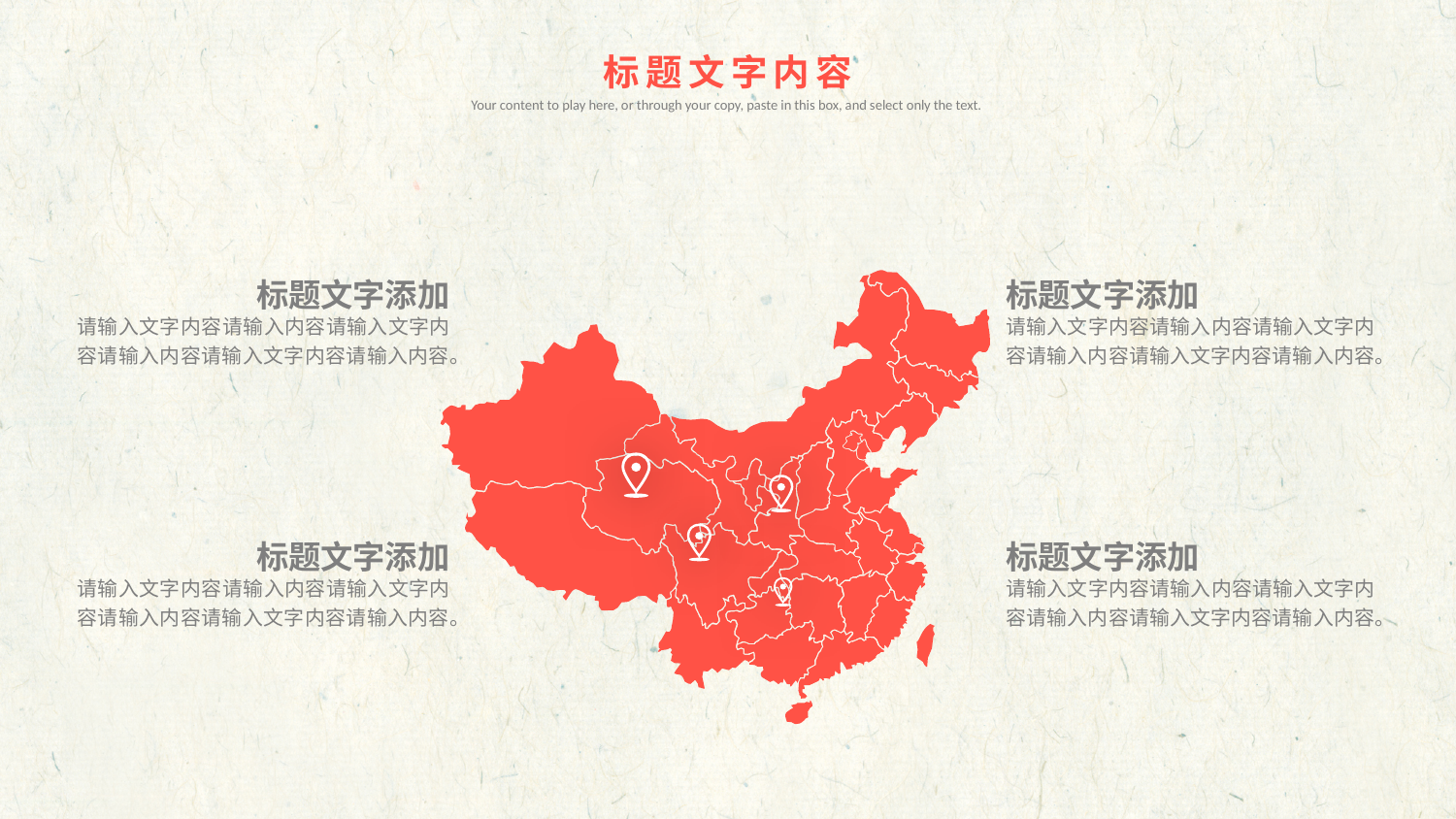

标题文字内容
Your content to play here, or through your copy, paste in this box, and select only the text.
标题文字添加
请输入文字内容请输入内容请输入文字内容请输入内容请输入文字内容请输入内容。
标题文字添加
请输入文字内容请输入内容请输入文字内容请输入内容请输入文字内容请输入内容。

标题文字添加
请输入文字内容请输入内容请输入文字内容请输入内容请输入文字内容请输入内容。
标题文字添加
请输入文字内容请输入内容请输入文字内容请输入内容请输入文字内容请输入内容。